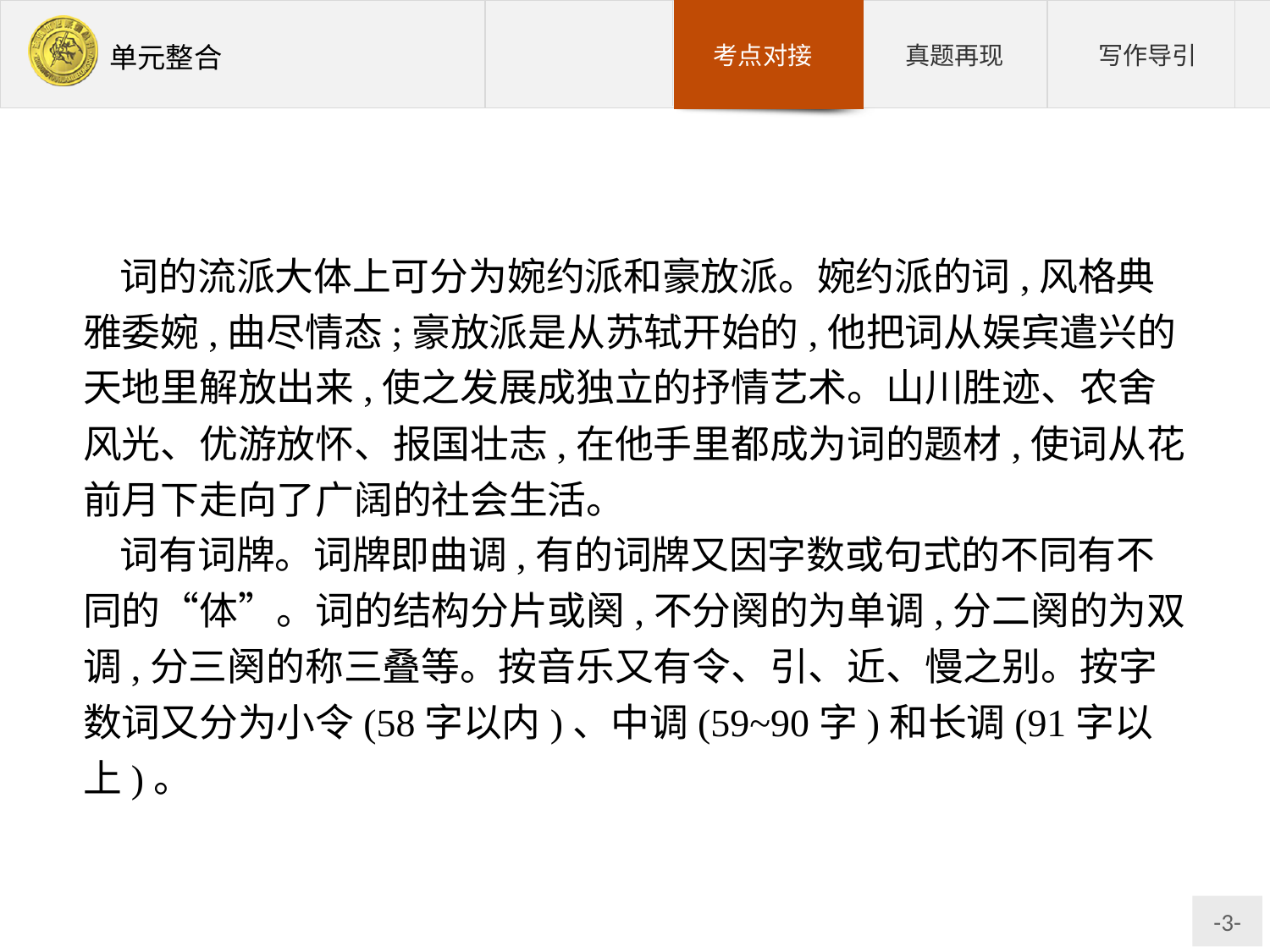

词的流派大体上可分为婉约派和豪放派。婉约派的词,风格典雅委婉,曲尽情态;豪放派是从苏轼开始的,他把词从娱宾遣兴的天地里解放出来,使之发展成独立的抒情艺术。山川胜迹、农舍风光、优游放怀、报国壮志,在他手里都成为词的题材,使词从花前月下走向了广阔的社会生活。
词有词牌。词牌即曲调,有的词牌又因字数或句式的不同有不同的“体”。词的结构分片或阕,不分阕的为单调,分二阕的为双调,分三阕的称三叠等。按音乐又有令、引、近、慢之别。按字数词又分为小令(58字以内)、中调(59~90字)和长调(91字以上)。